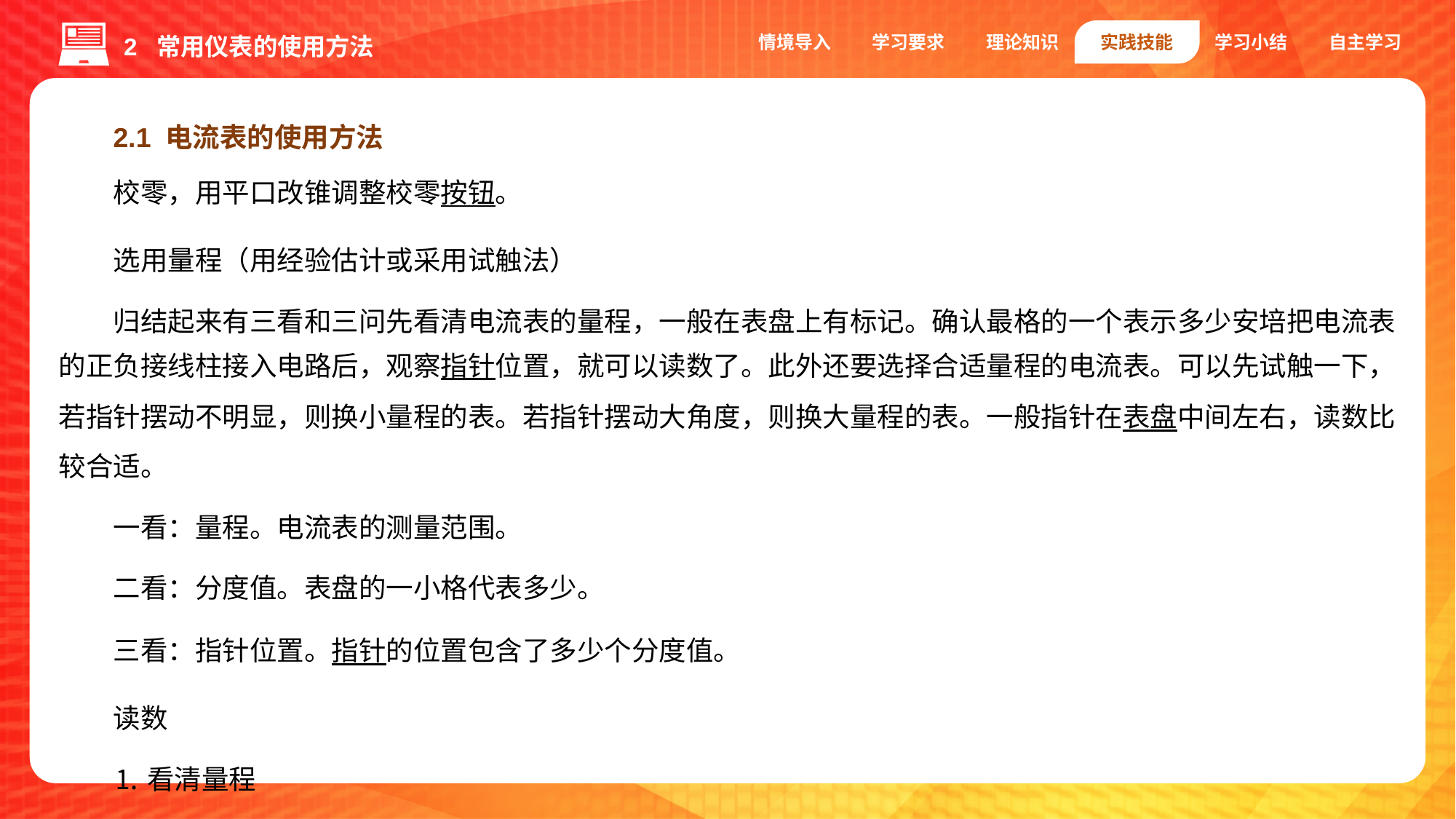

情境导入
学习要求
理论知识
实践技能
学习小结
自主学习

2  常用仪表的使用方法
2.1 电流表的使用方法
校零，用平口改锥调整校零按钮。
选用量程（用经验估计或采用试触法）
归结起来有三看和三问先看清电流表的量程，一般在表盘上有标记。确认最格的一个表示多少安培把电流表的正负接线柱接入电路后，观察指针位置，就可以读数了。此外还要选择合适量程的电流表。可以先试触一下，若指针摆动不明显，则换小量程的表。若指针摆动大角度，则换大量程的表。一般指针在表盘中间左右，读数比较合适。
一看：量程。电流表的测量范围。
二看：分度值。表盘的一小格代表多少。
三看：指针位置。指针的位置包含了多少个分度值。
读数
⒈看清量程